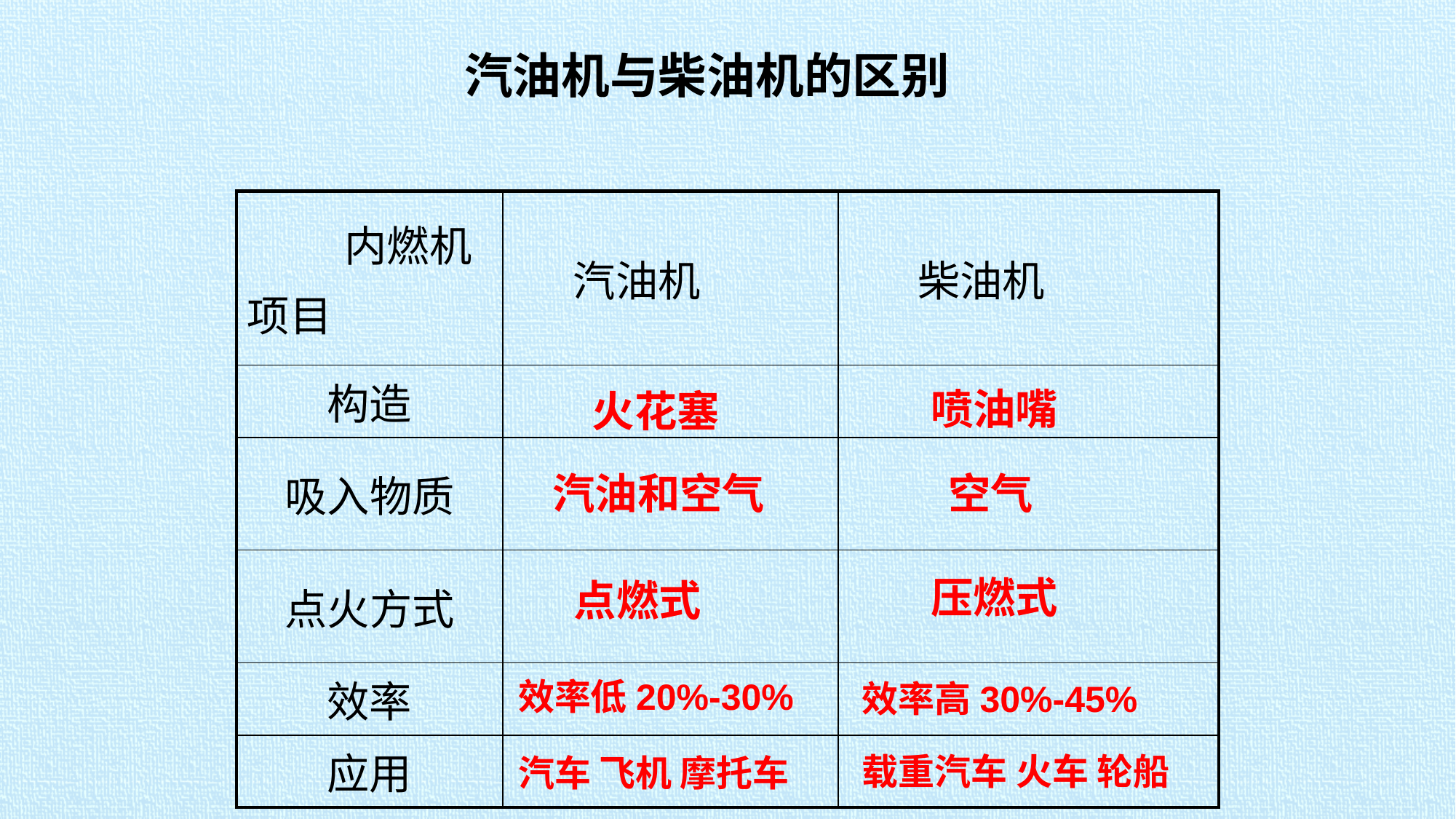

汽油机与柴油机的区别
| 内燃机 项目 | 汽油机 | 柴油机 |
| --- | --- | --- |
| 构造 |  |  |
| 吸入物质 |  |  |
| 点火方式 |  |  |
| 效率 |  |  |
| 应用 |  |  |
喷油嘴
火花塞
空气
汽油和空气
压燃式
点燃式
效率低20%-30%
效率高30%-45%
载重汽车 火车 轮船
汽车 飞机 摩托车